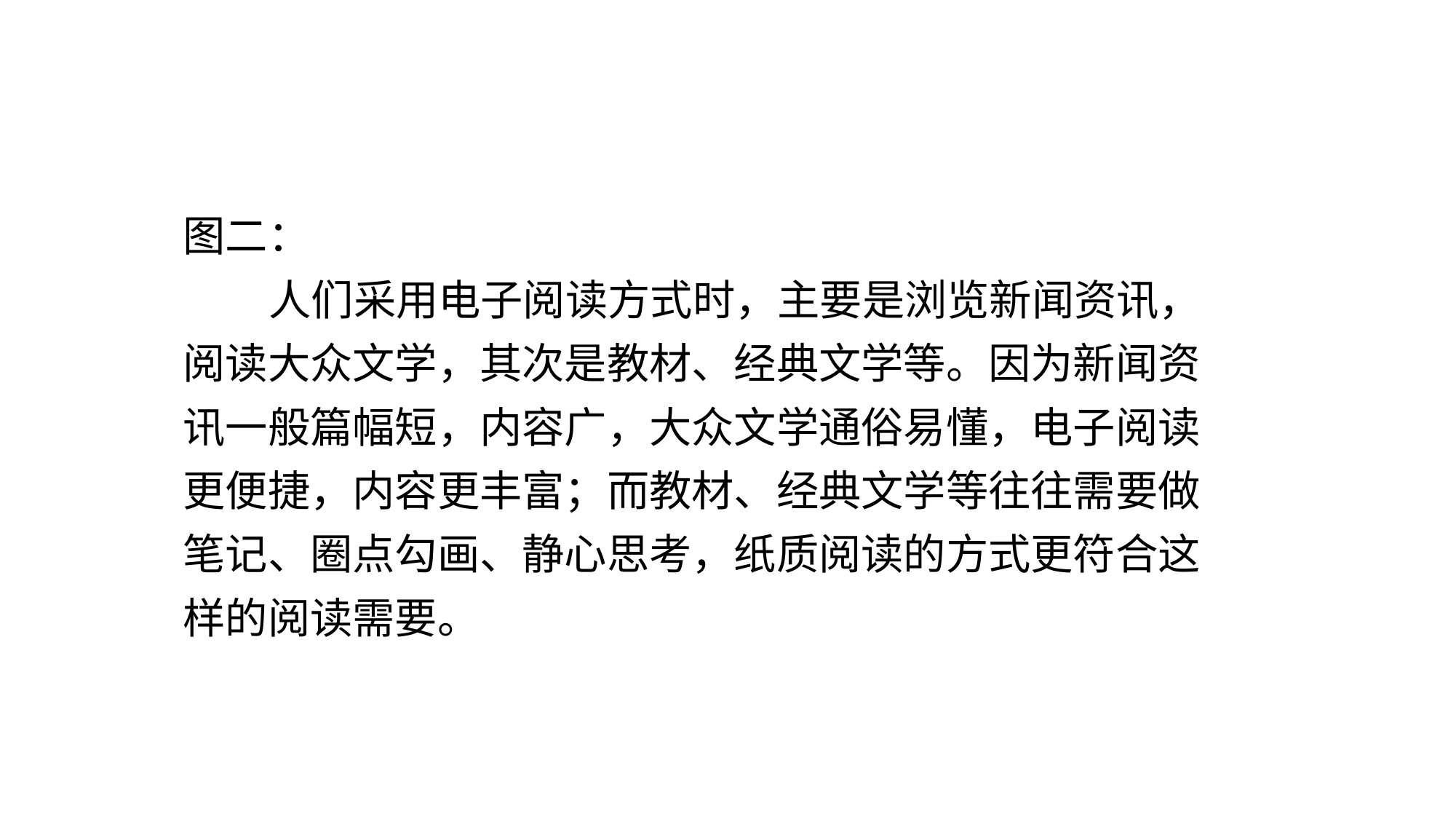

图二：
        人们采用电子阅读方式时，主要是浏览新闻资讯，阅读大众文学，其次是教材、经典文学等。因为新闻资讯一般篇幅短，内容广，大众文学通俗易懂，电子阅读更便捷，内容更丰富；而教材、经典文学等往往需要做笔记、圈点勾画、静心思考，纸质阅读的方式更符合这样的阅读需要。